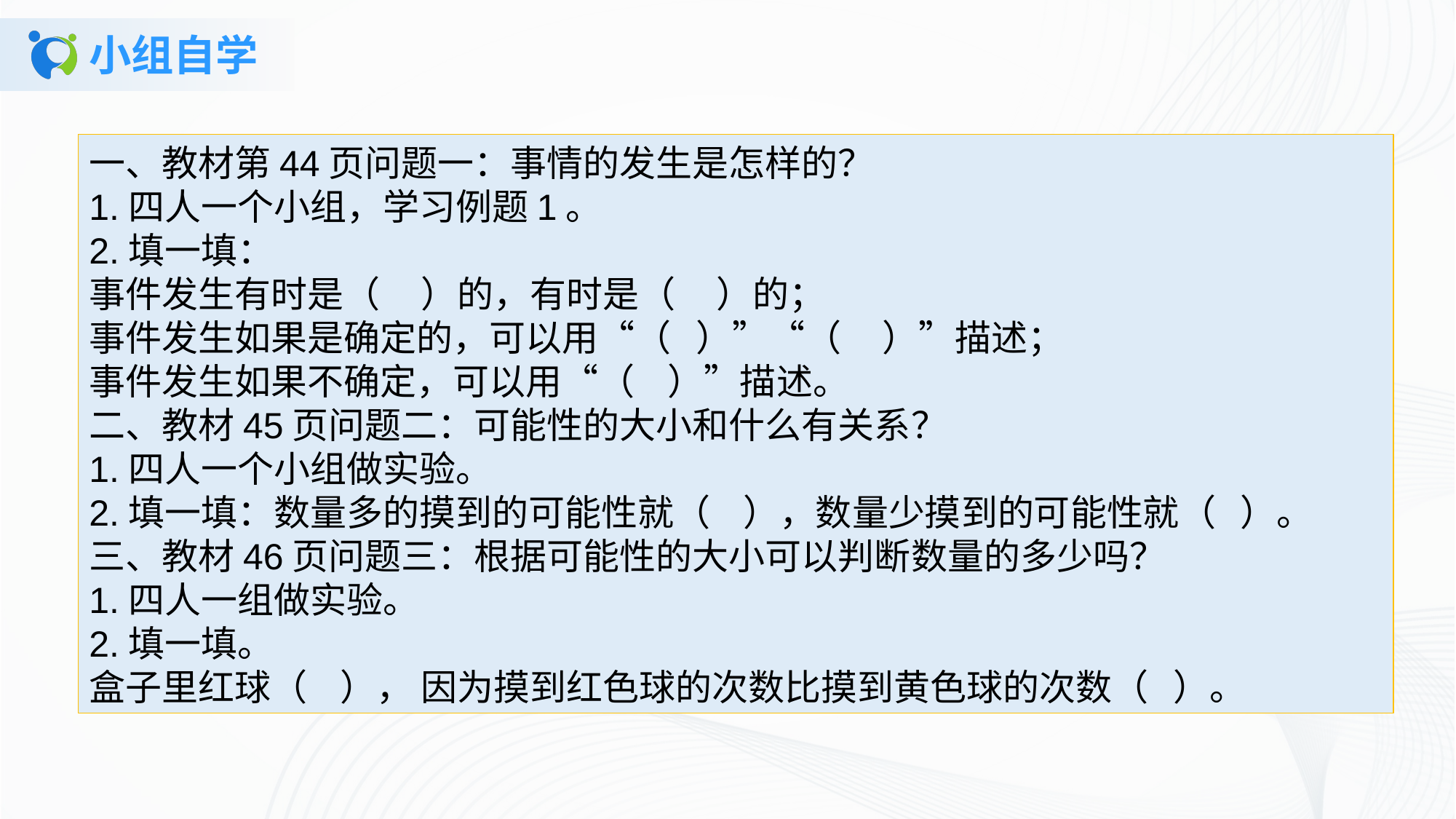

# 小组自学
一、教材第44页问题一：事情的发生是怎样的？1.四人一个小组，学习例题1。2.填一填：事件发生有时是（     ）的，有时是（     ）的；事件发生如果是确定的，可以用“（   ）”“（     ）”描述；事件发生如果不确定，可以用“（    ）”描述。 二、教材45页问题二：可能性的大小和什么有关系？1.四人一个小组做实验。2.填一填：数量多的摸到的可能性就（    ），数量少摸到的可能性就（   ）。三、教材46页问题三：根据可能性的大小可以判断数量的多少吗？1.四人一组做实验。2.填一填。盒子里红球（    ）， 因为摸到红色球的次数比摸到黄色球的次数（   ）。